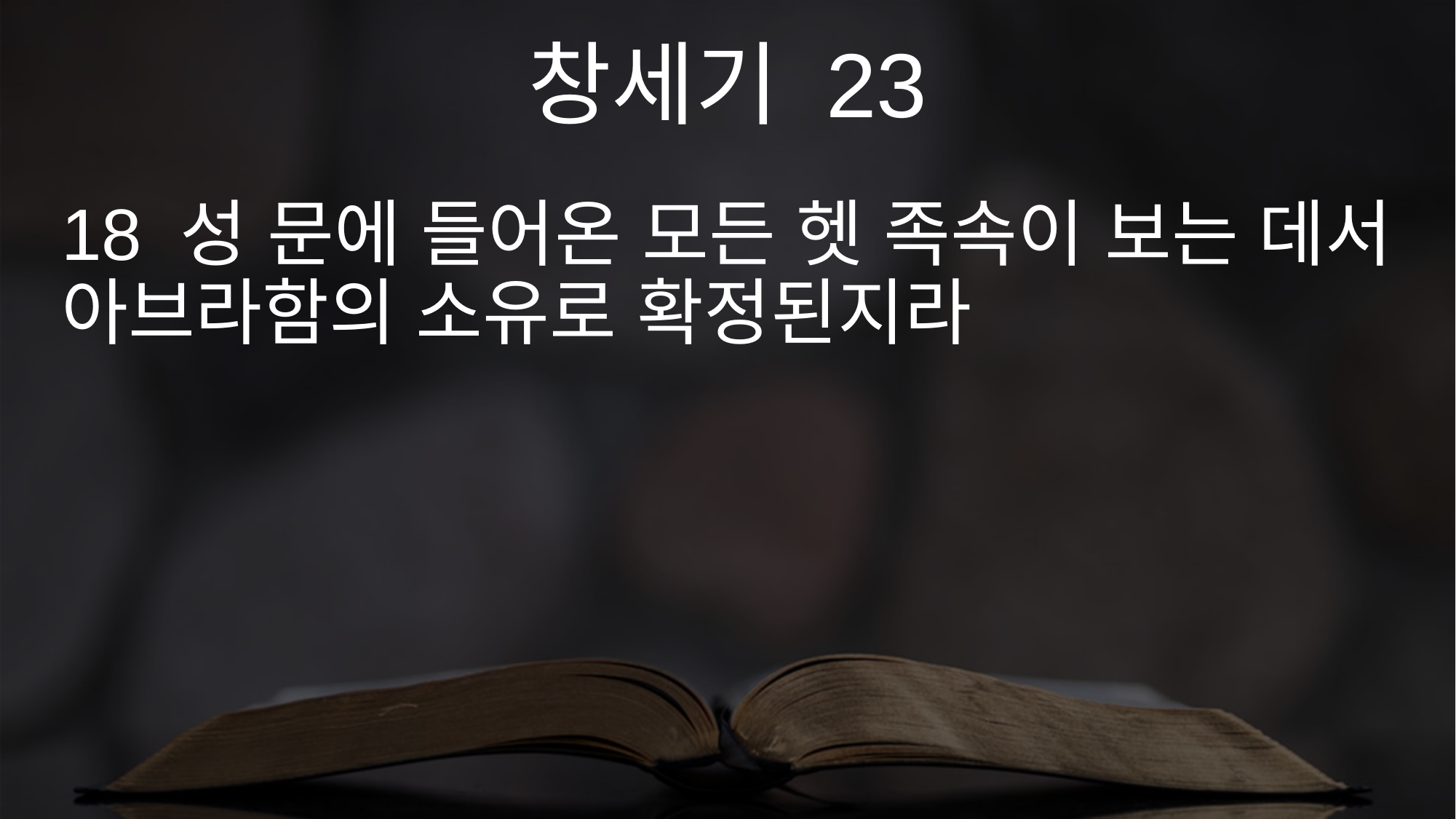

창세기 23
18 성 문에 들어온 모든 헷 족속이 보는 데서 아브라함의 소유로 확정된지라